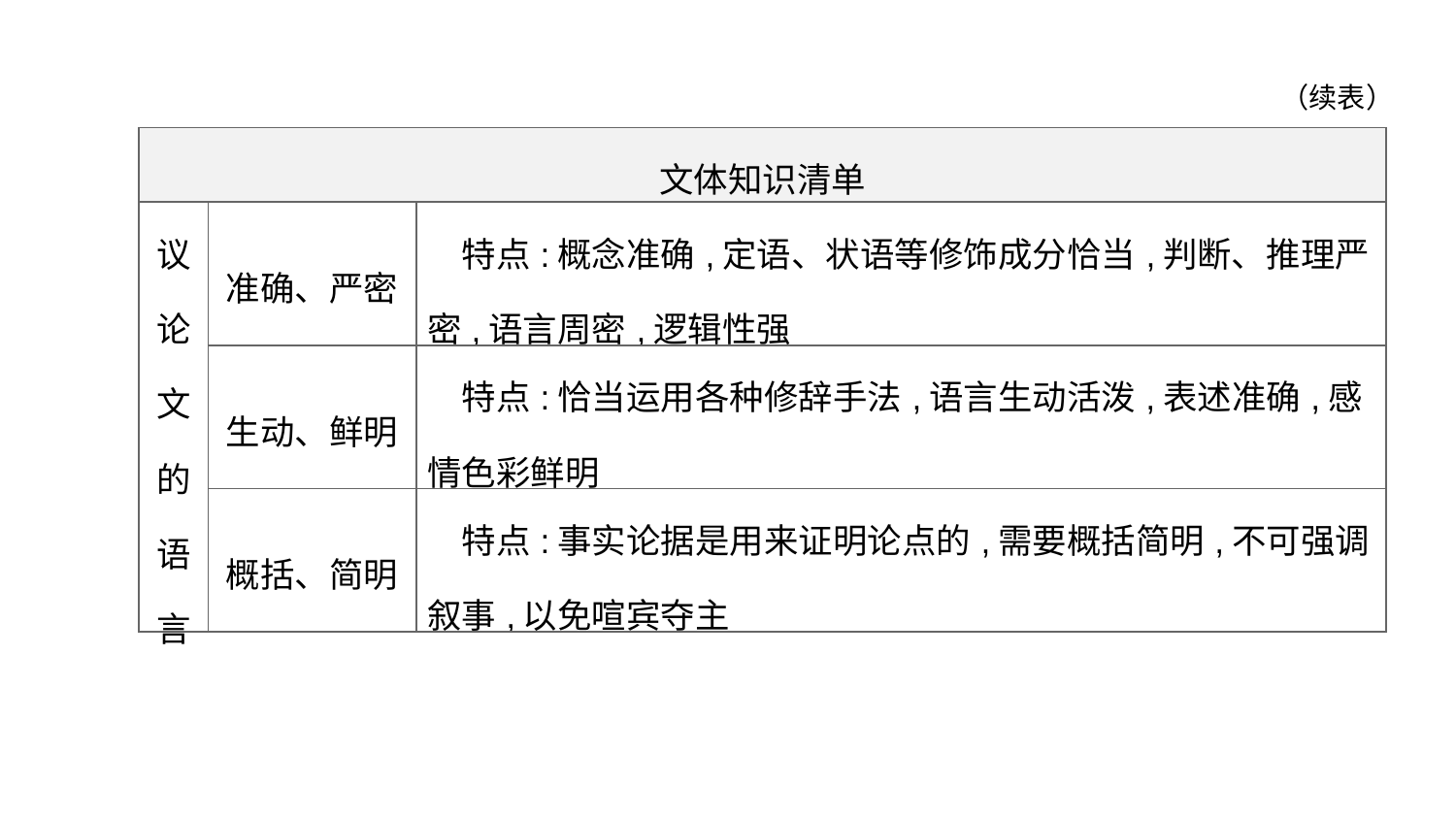

（续表）
| 文体知识清单 |  |  |
| --- | --- | --- |
| 议 论 文 的 语 言 | 准确、严密 | 特点:概念准确,定语、状语等修饰成分恰当,判断、推理严 密,语言周密,逻辑性强 |
|  | 生动、鲜明 | 特点:恰当运用各种修辞手法,语言生动活泼,表述准确,感情色彩鲜明 |
|  | 概括、简明 | 特点:事实论据是用来证明论点的,需要概括简明,不可强调叙事,以免喧宾夺主 |